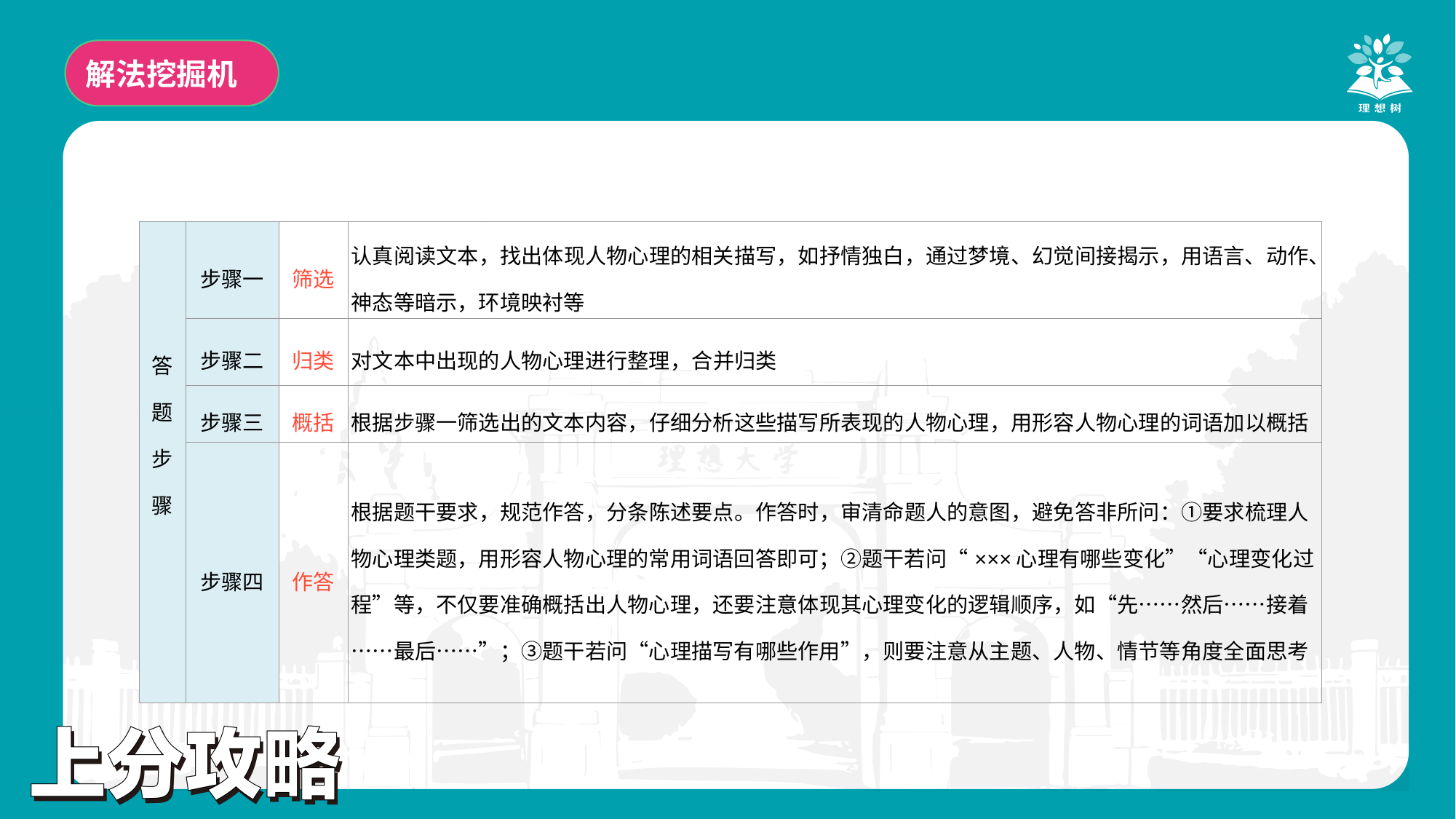

解法挖掘机
| 答 题 步 骤 | 步骤一 | 筛选 | 认真阅读文本，找出体现人物心理的相关描写，如抒情独白，通过梦境、幻觉间接揭示，用语言、动作、神态等暗示，环境映衬等 |
| --- | --- | --- | --- |
|  | 步骤二 | 归类 | 对文本中出现的人物心理进行整理，合并归类 |
|  | 步骤三 | 概括 | 根据步骤一筛选出的文本内容，仔细分析这些描写所表现的人物心理，用形容人物心理的词语加以概括 |
|  | 步骤四 | 作答 | 根据题干要求，规范作答，分条陈述要点。作答时，审清命题人的意图，避免答非所问：①要求梳理人物心理类题，用形容人物心理的常用词语回答即可；②题干若问“×××心理有哪些变化”“心理变化过程”等，不仅要准确概括出人物心理，还要注意体现其心理变化的逻辑顺序，如“先……然后……接着……最后……”；③题干若问“心理描写有哪些作用”，则要注意从主题、人物、情节等角度全面思考 |